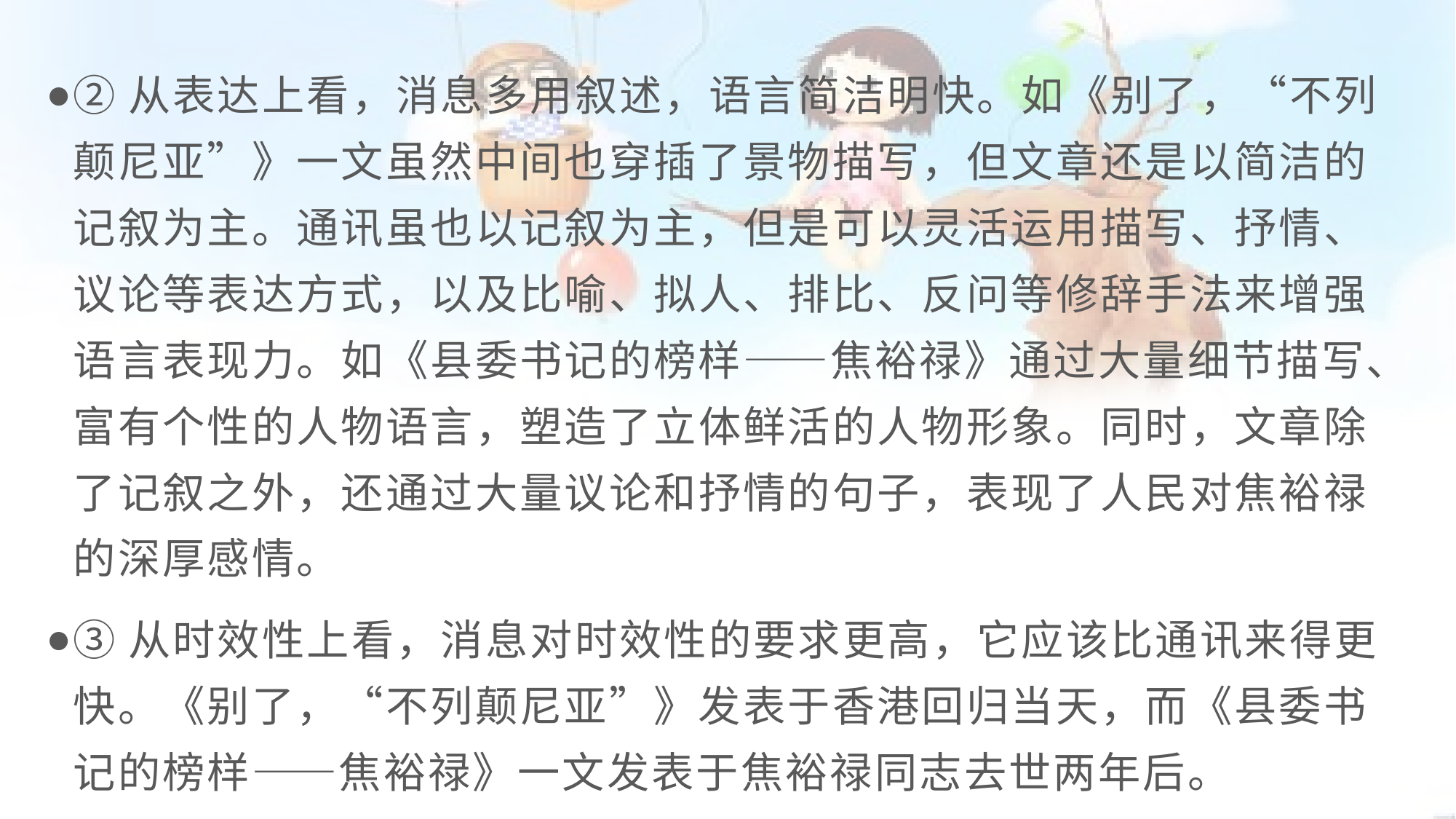

②从表达上看，消息多用叙述，语言简洁明快。如《别了，“不列颠尼亚”》一文虽然中间也穿插了景物描写，但文章还是以简洁的记叙为主。通讯虽也以记叙为主，但是可以灵活运用描写、抒情、议论等表达方式，以及比喻、拟人、排比、反问等修辞手法来增强语言表现力。如《县委书记的榜样——焦裕禄》通过大量细节描写、富有个性的人物语言，塑造了立体鲜活的人物形象。同时，文章除了记叙之外，还通过大量议论和抒情的句子，表现了人民对焦裕禄的深厚感情。
③从时效性上看，消息对时效性的要求更高，它应该比通讯来得更快。《别了，“不列颠尼亚”》发表于香港回归当天，而《县委书记的榜样——焦裕禄》一文发表于焦裕禄同志去世两年后。